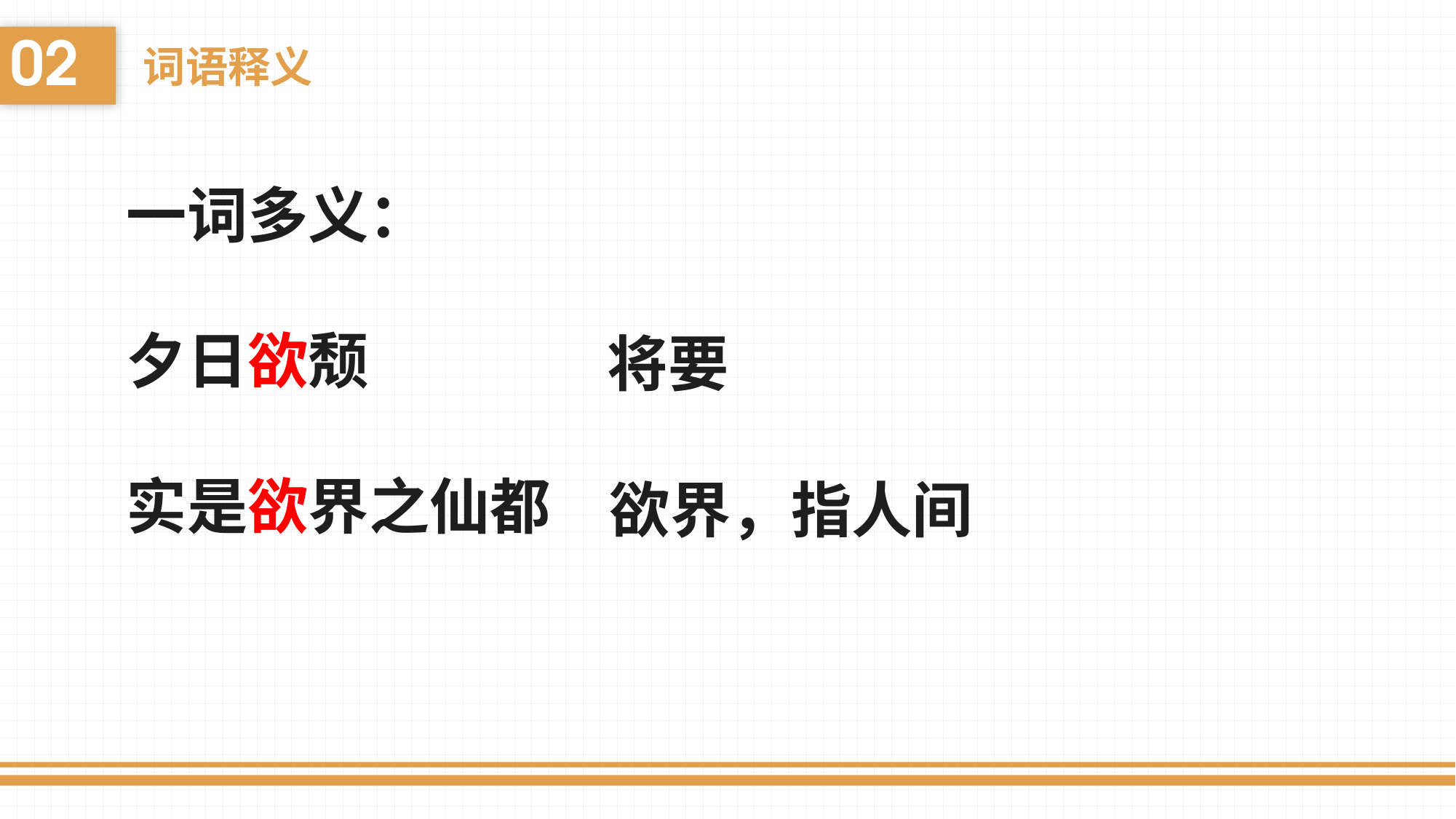

02
词语释义
一词多义：
夕日欲颓

实是欲界之仙都
将要
欲界，指人间